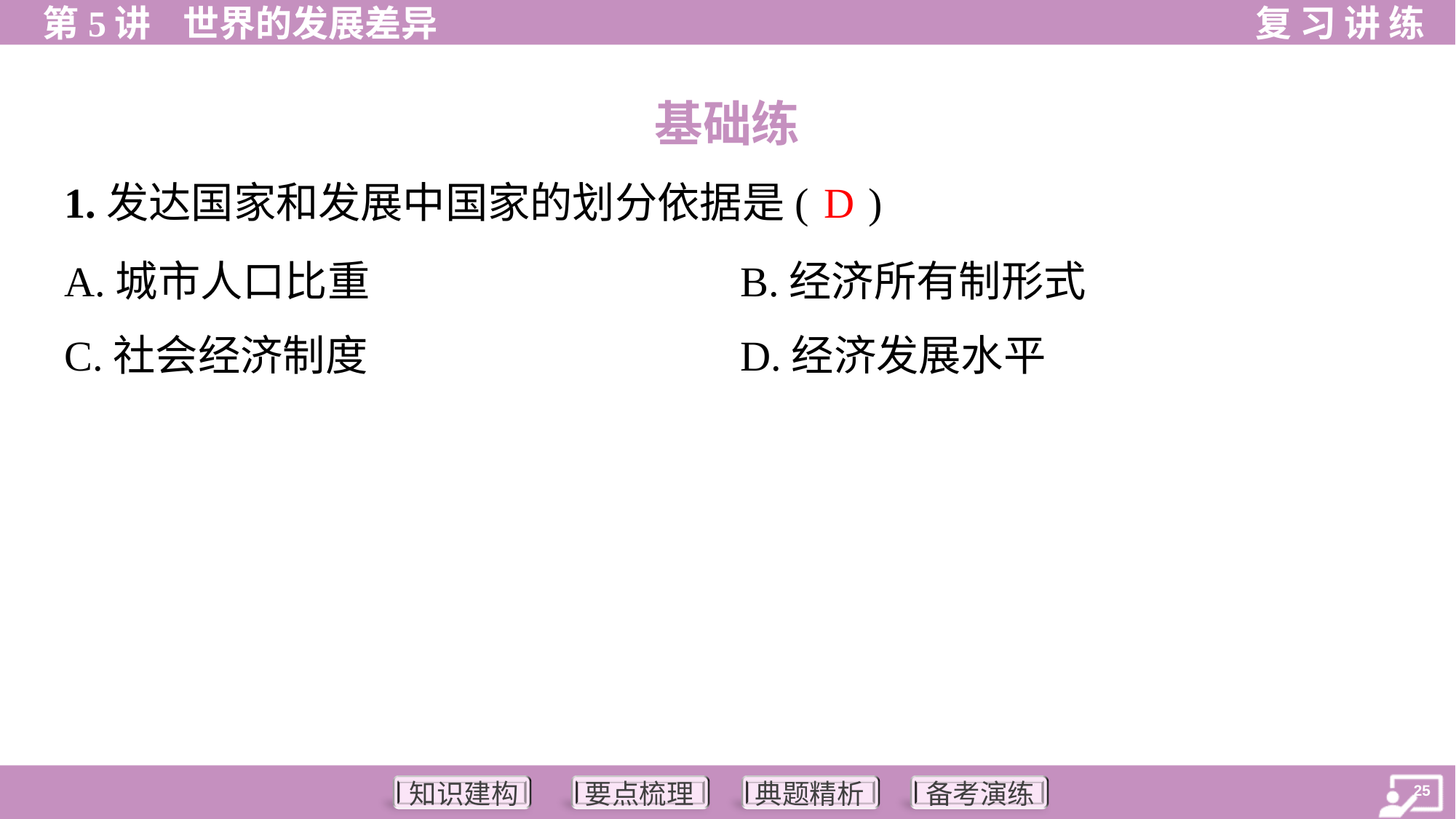

基础练
D
1.发达国家和发展中国家的划分依据是(     )
A.城市人口比重	B.经济所有制形式
C.社会经济制度	D.经济发展水平